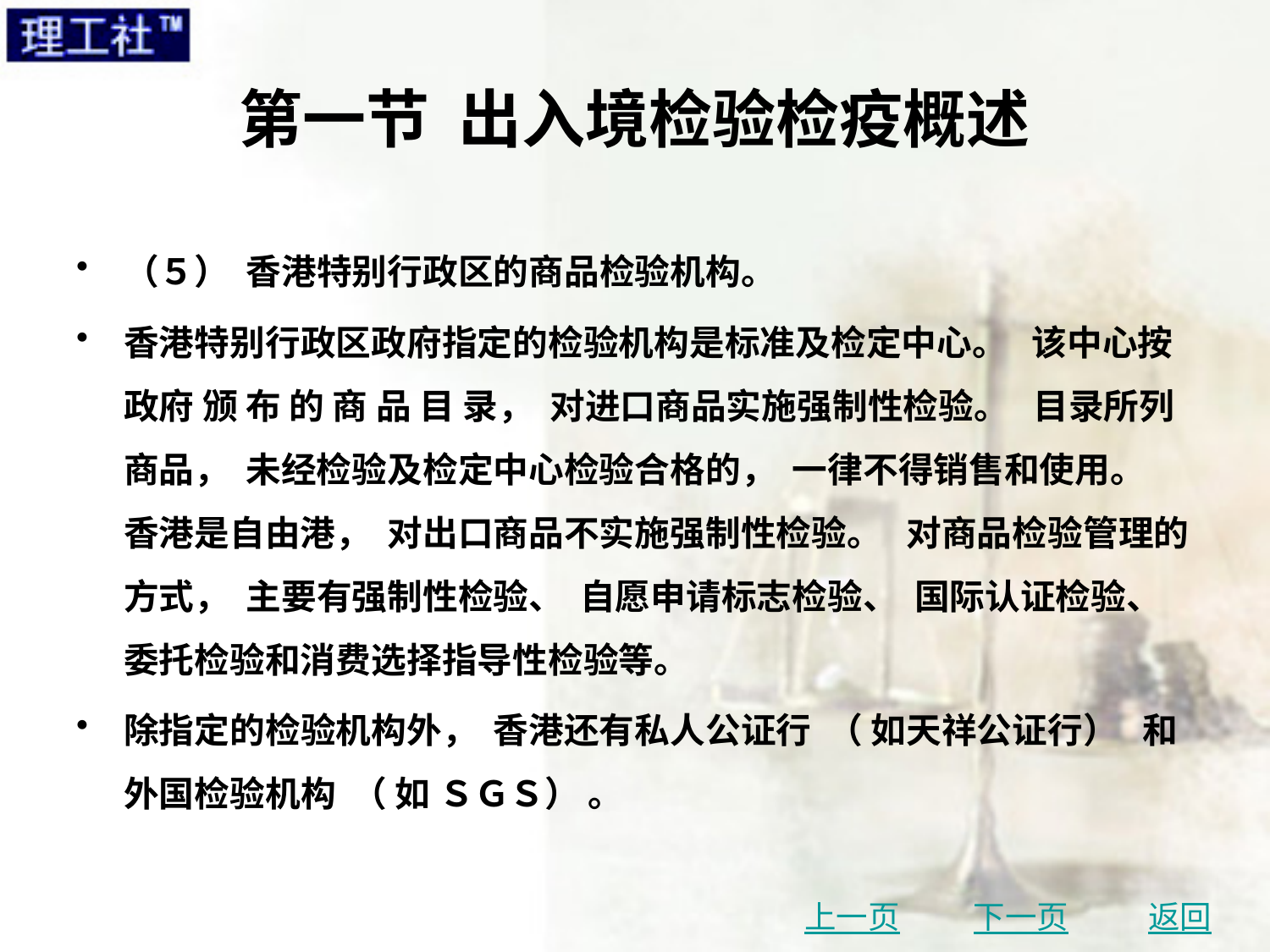

# 第一节  出入境检验检疫概述
（５）  香港特别行政区的商品检验机构。
香港特别行政区政府指定的检验机构是标准及检定中心。   该中心按政府 颁 布 的 商 品 目 录，  对进口商品实施强制性检验。   目录所列商品，  未经检验及检定中心检验合格的，  一律不得销售和使用。  香港是自由港，  对出口商品不实施强制性检验。   对商品检验管理的方式，  主要有强制性检验、  自愿申请标志检验、  国际认证检验、  委托检验和消费选择指导性检验等。
除指定的检验机构外，  香港还有私人公证行  （ 如天祥公证行）   和外国检验机构  （ 如 ＳＧＳ） 。

上一页
下一页
返回